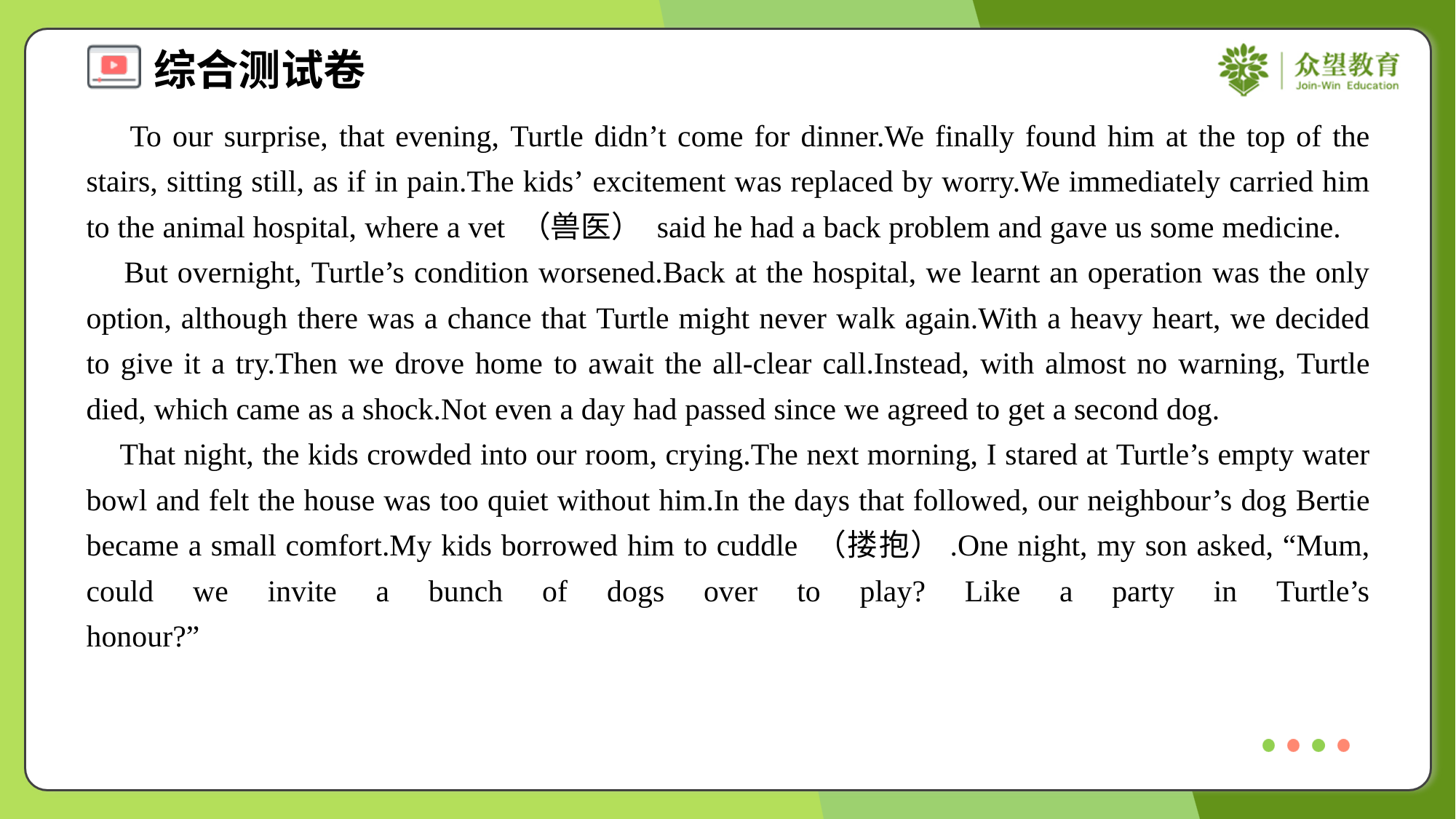

To our surprise, that evening, Turtle didn’t come for dinner.We finally found him at the top of the stairs, sitting still, as if in pain.The kids’ excitement was replaced by worry.We immediately carried him to the animal hospital, where a vet （兽医） said he had a back problem and gave us some medicine.
    But overnight, Turtle’s condition worsened.Back at the hospital, we learnt an operation was the only option, although there was a chance that Turtle might never walk again.With a heavy heart, we decided to give it a try.Then we drove home to await the all-clear call.Instead, with almost no warning, Turtle died, which came as a shock.Not even a day had passed since we agreed to get a second dog.
    That night, the kids crowded into our room, crying.The next morning, I stared at Turtle’s empty water bowl and felt the house was too quiet without him.In the days that followed, our neighbour’s dog Bertie became a small comfort.My kids borrowed him to cuddle （搂抱）.One night, my son asked, “Mum, could we invite a bunch of dogs over to play? Like a party in Turtle’s honour?”#1.5